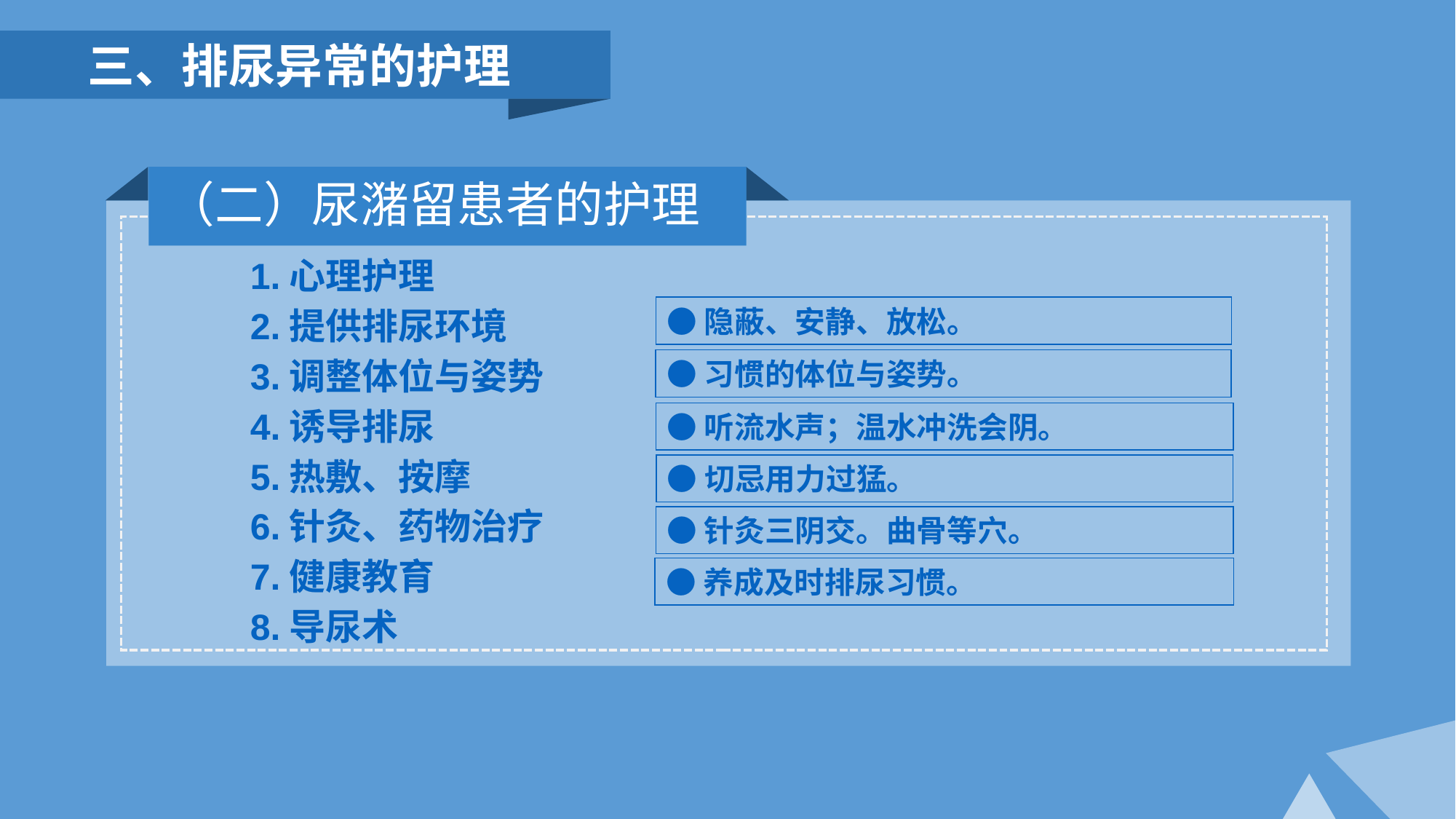

三、排尿异常的护理

（二）尿潴留患者的护理

1.心理护理
2.提供排尿环境
3.调整体位与姿势
4.诱导排尿
5.热敷、按摩
6.针灸、药物治疗
7.健康教育
8.导尿术

●隐蔽、安静、放松。
●习惯的体位与姿势。
●听流水声；温水冲洗会阴。
●切忌用力过猛。
●针灸三阴交。曲骨等穴。
●养成及时排尿习惯。